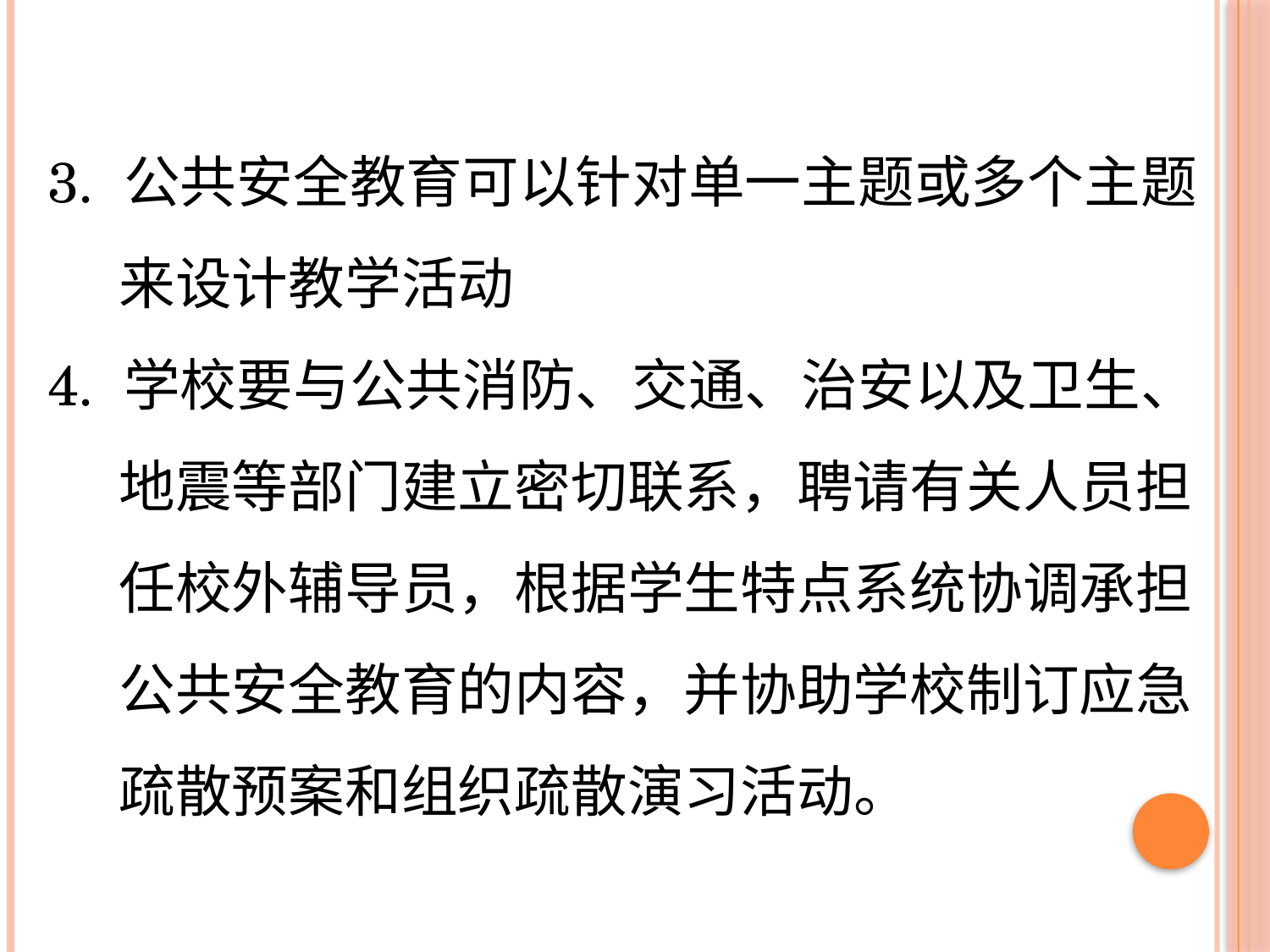

3. 公共安全教育可以针对单一主题或多个主题来设计教学活动
4. 学校要与公共消防、交通、治安以及卫生、地震等部门建立密切联系，聘请有关人员担任校外辅导员，根据学生特点系统协调承担公共安全教育的内容，并协助学校制订应急疏散预案和组织疏散演习活动。